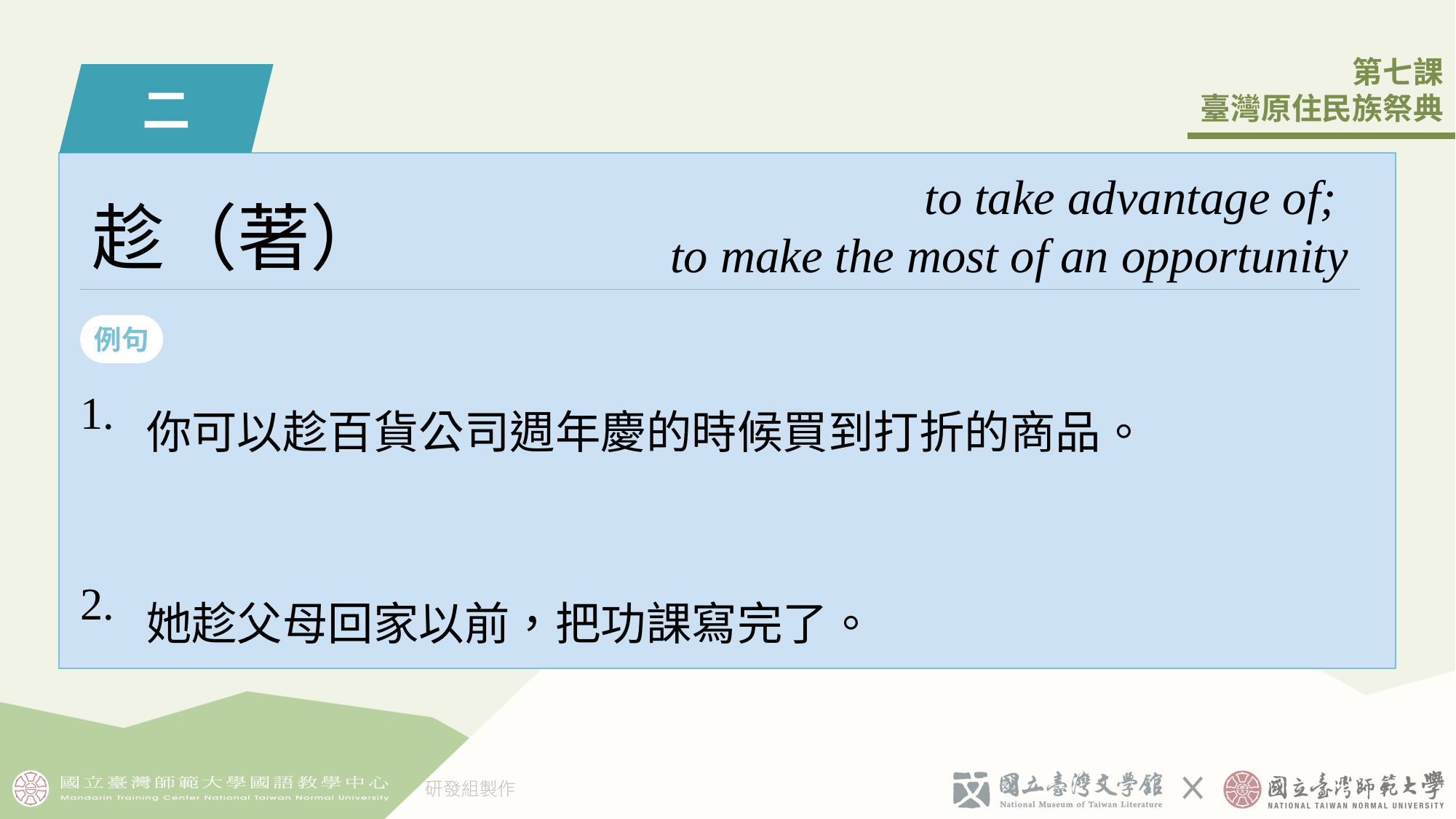

二
to take advantage of;
to make the most of an opportunity
趁（著）
例句
| 1. | 你可以趁百貨公司週年慶的時候買到打折的商品。 |
| --- | --- |
| 2. | 她趁父母回家以前，把功課寫完了。 |
4